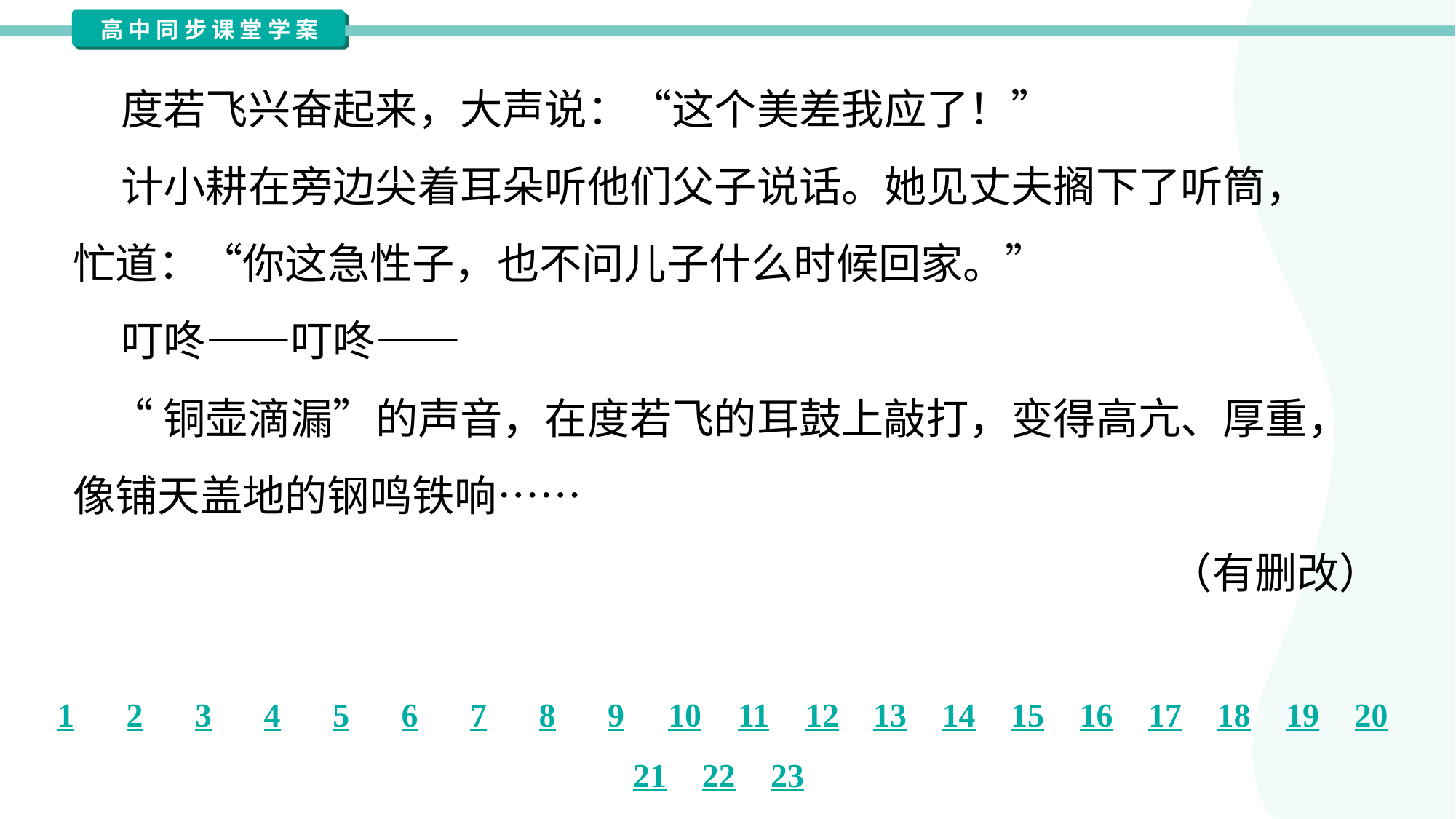

度若飞兴奋起来，大声说：“这个美差我应了！”
    计小耕在旁边尖着耳朵听他们父子说话。她见丈夫搁下了听筒，
忙道：“你这急性子，也不问儿子什么时候回家。”
    叮咚——叮咚——
    “铜壶滴漏”的声音，在度若飞的耳鼓上敲打，变得高亢、厚重，
像铺天盖地的钢鸣铁响……
（有删改）